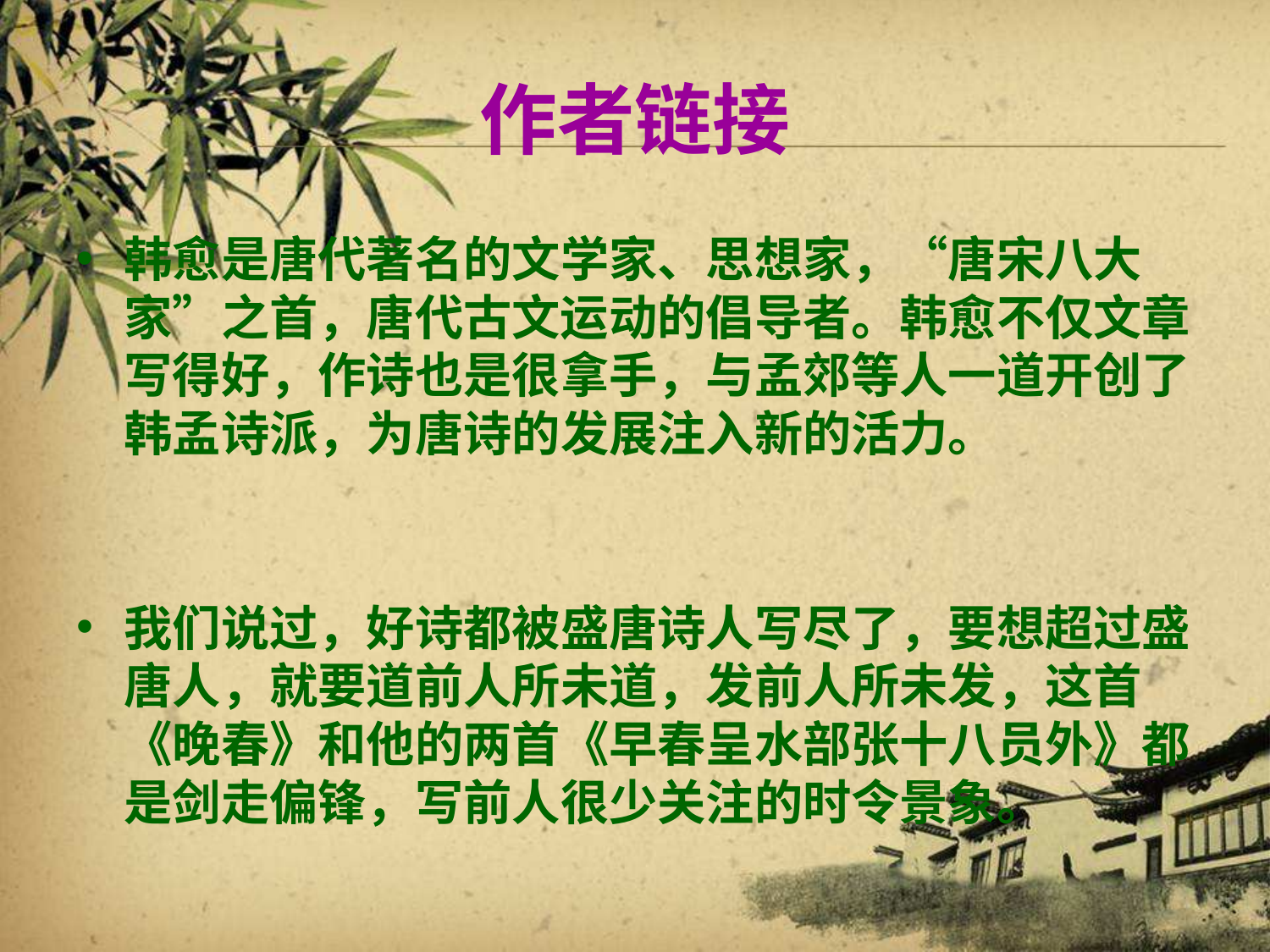

# 作者链接
韩愈是唐代著名的文学家、思想家，“唐宋八大家”之首，唐代古文运动的倡导者。韩愈不仅文章写得好，作诗也是很拿手，与孟郊等人一道开创了韩孟诗派，为唐诗的发展注入新的活力。

我们说过，好诗都被盛唐诗人写尽了，要想超过盛唐人，就要道前人所未道，发前人所未发，这首《晚春》和他的两首《早春呈水部张十八员外》都是剑走偏锋，写前人很少关注的时令景象。